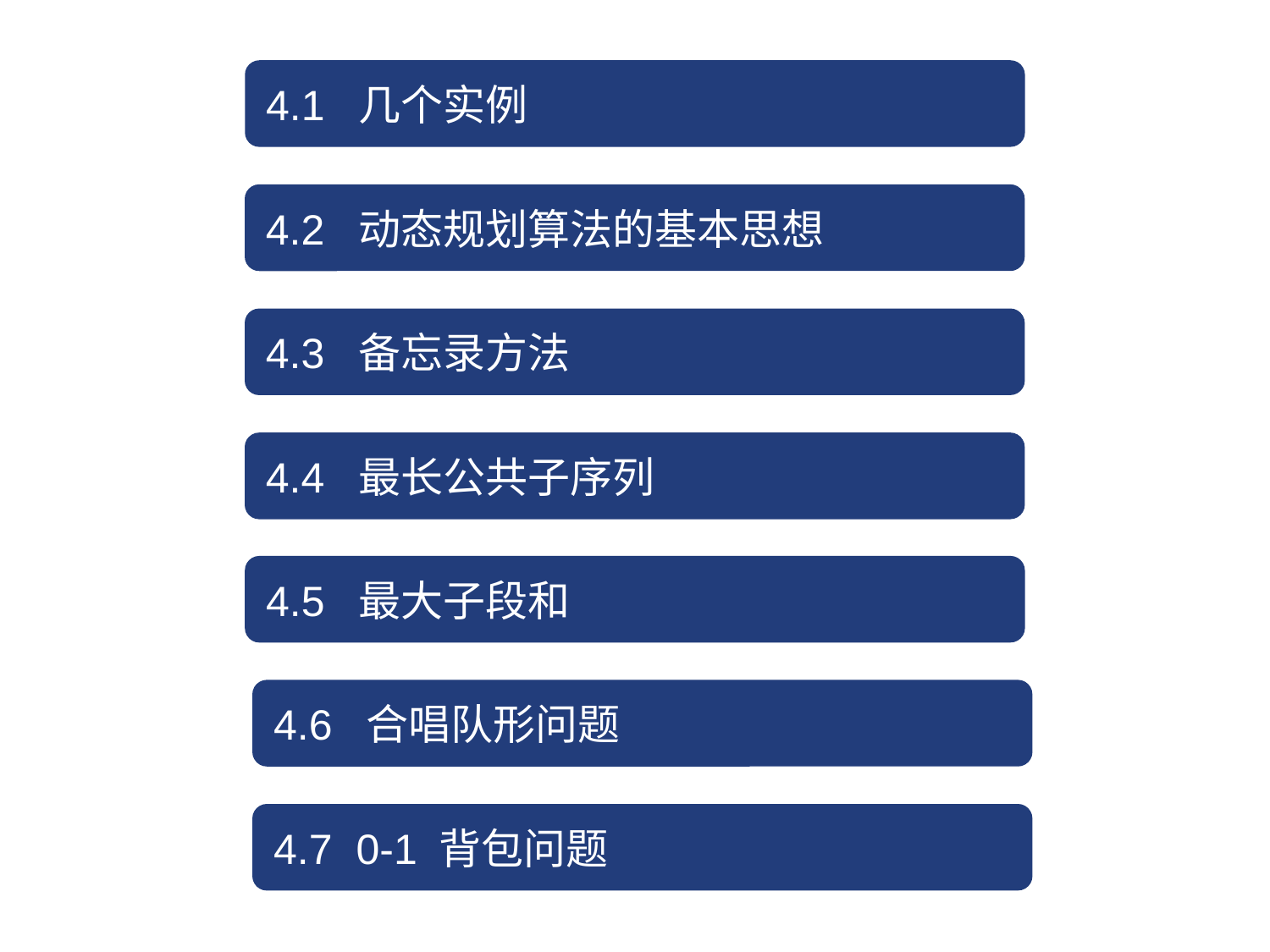

4.1  几个实例
4.2  动态规划算法的基本思想
4.3  备忘录方法
4.4  最长公共子序列
4.5  最大子段和
4.6  合唱队形问题
4.7  0-1 背包问题